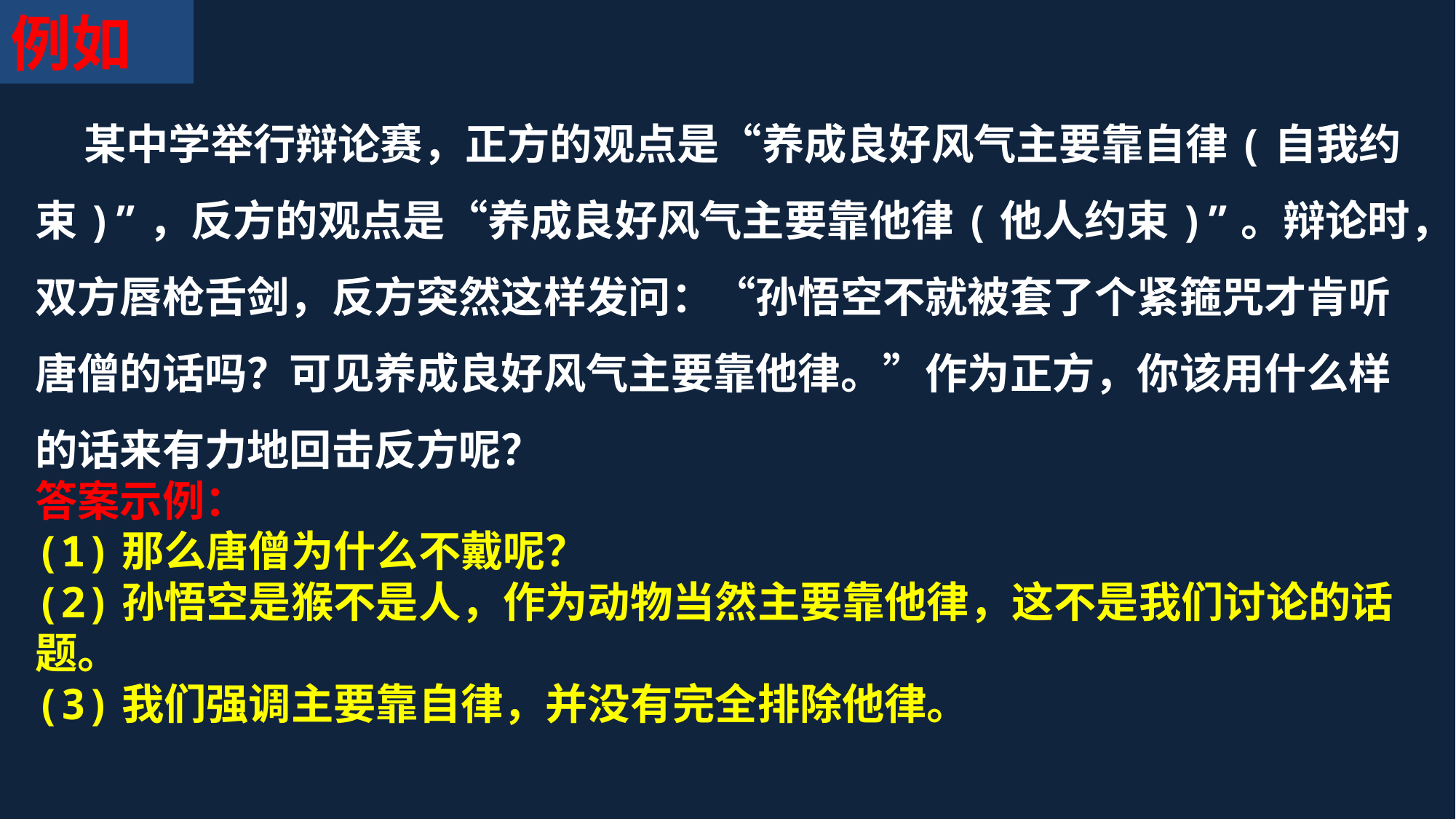

例如
    某中学举行辩论赛，正方的观点是“养成良好风气主要靠自律(自我约束)”，反方的观点是“养成良好风气主要靠他律(他人约束)”。辩论时，双方唇枪舌剑，反方突然这样发问：“孙悟空不就被套了个紧箍咒才肯听唐僧的话吗？可见养成良好风气主要靠他律。”作为正方，你该用什么样的话来有力地回击反方呢？
答案示例：
(1)那么唐僧为什么不戴呢？
(2)孙悟空是猴不是人，作为动物当然主要靠他律，这不是我们讨论的话题。
(3)我们强调主要靠自律，并没有完全排除他律。